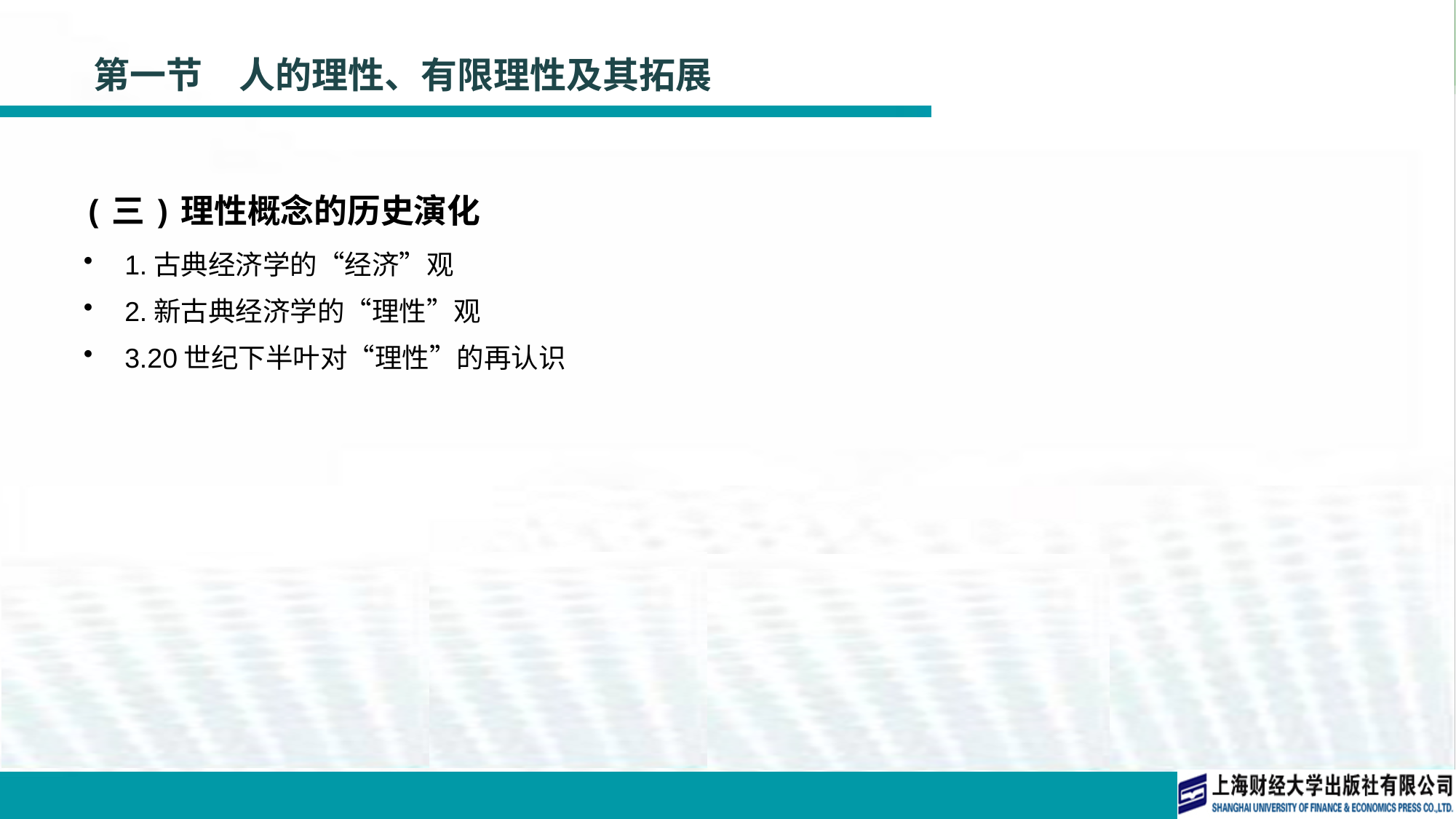

# 第一节　人的理性、有限理性及其拓展
(三)理性概念的历史演化
1.古典经济学的“经济”观
2.新古典经济学的“理性”观
3.20世纪下半叶对“理性”的再认识